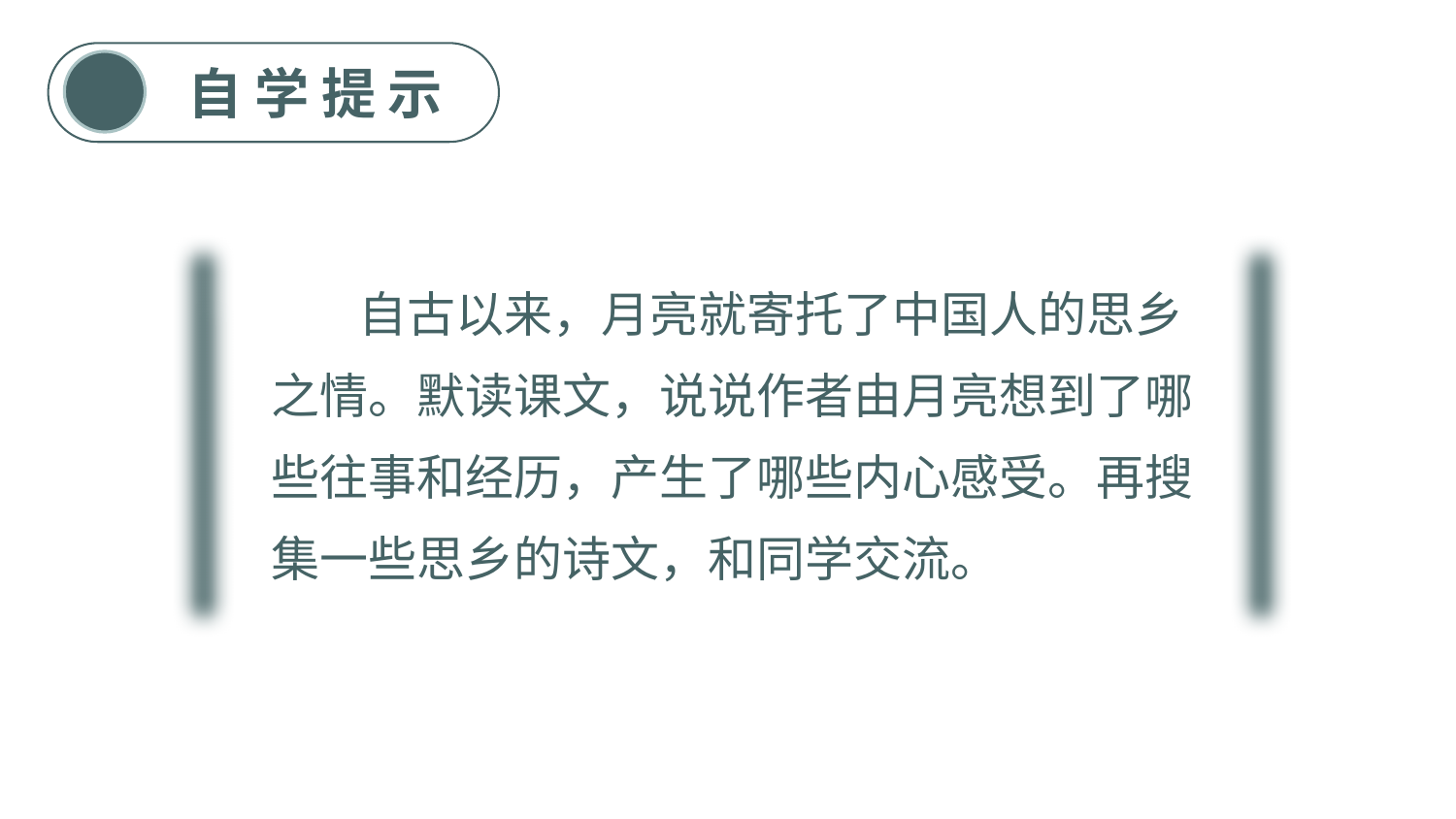

自学提示

       自古以来，月亮就寄托了中国人的思乡之情。默读课文，说说作者由月亮想到了哪些往事和经历，产生了哪些内心感受。再搜集一些思乡的诗文，和同学交流。